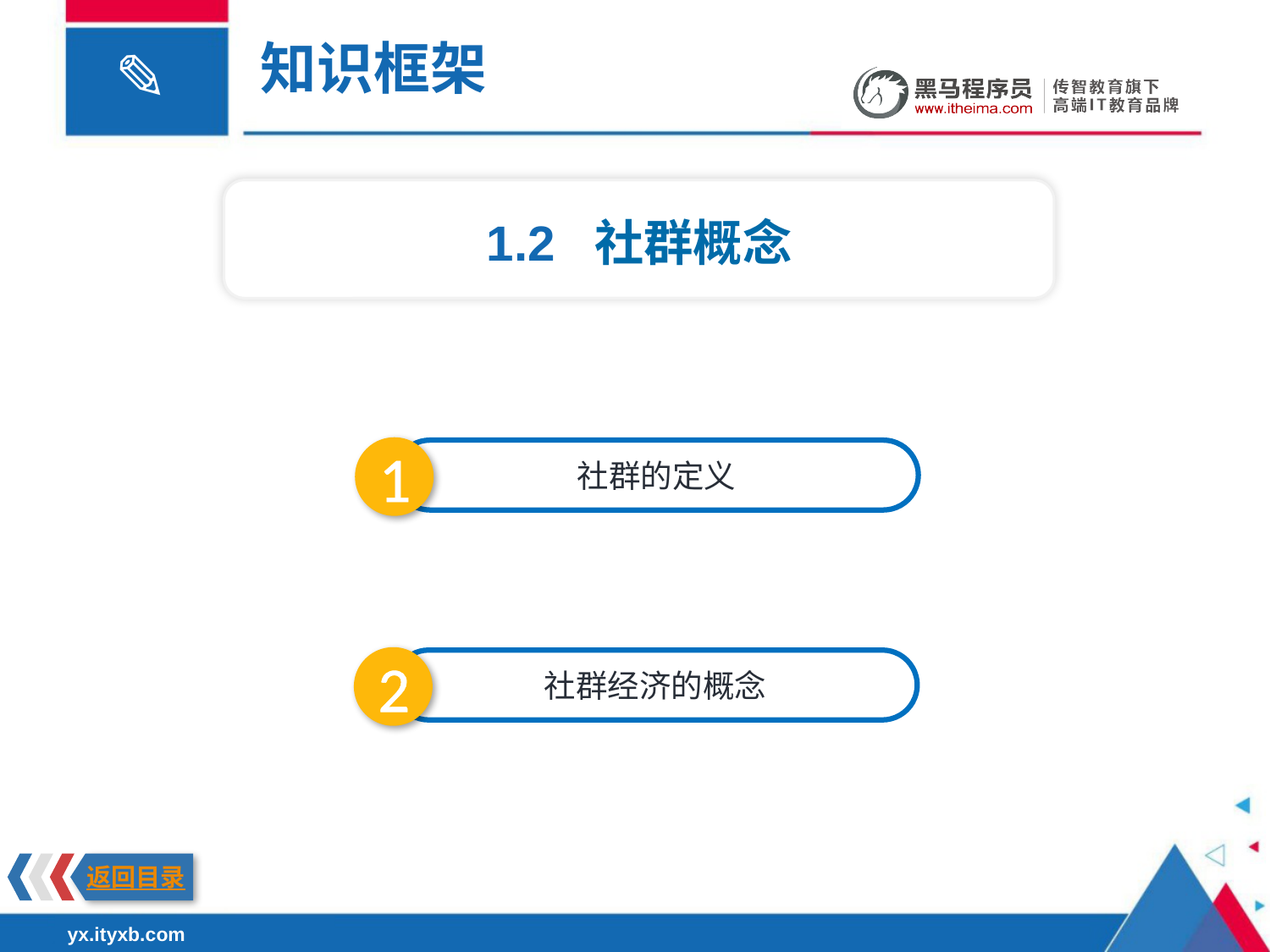

知识框架

1.2  社群概念
1
社群的定义
2
社群经济的概念

返回目录